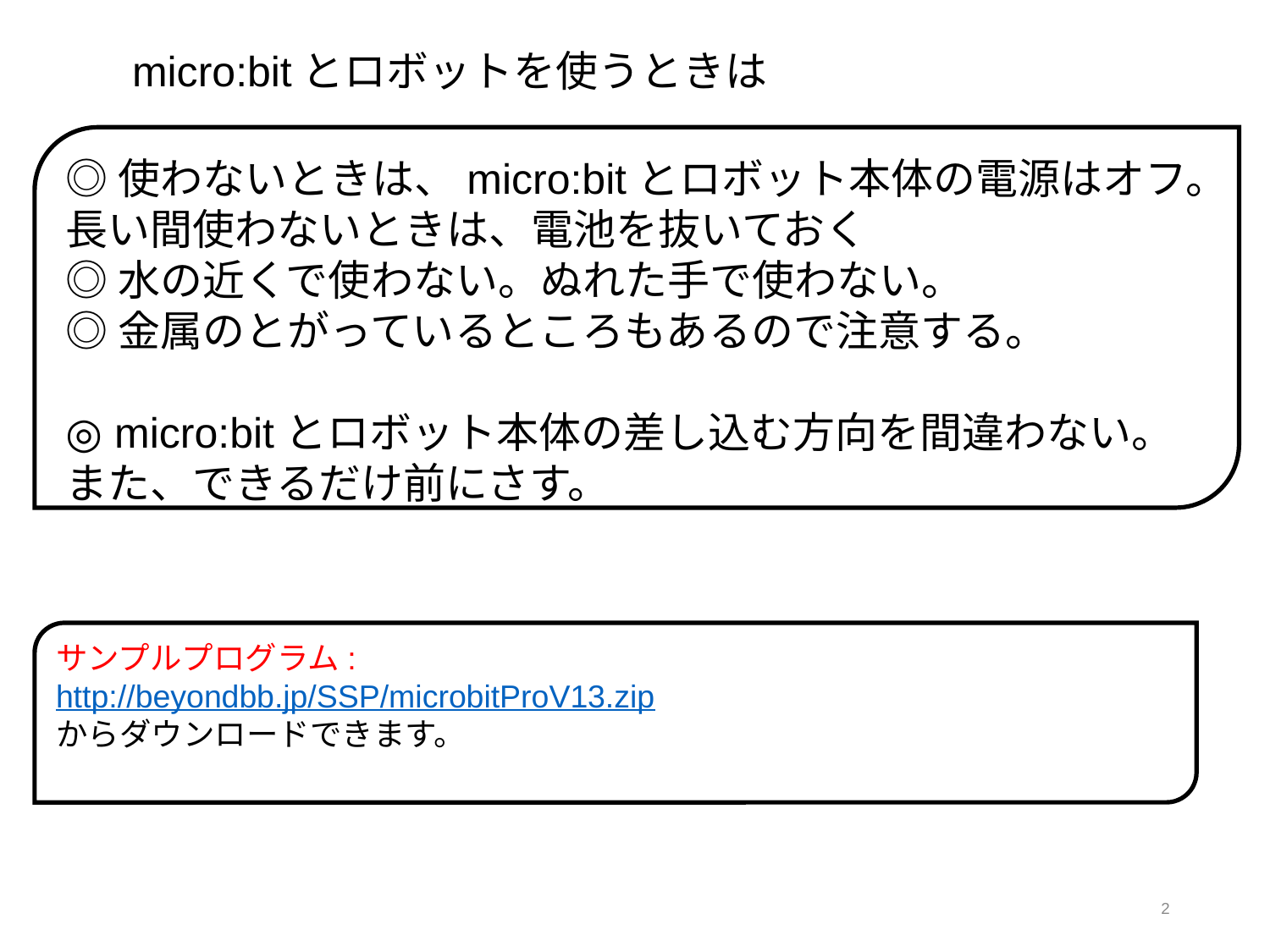

micro:bitとロボットを使うときは
◎使わないときは、micro:bitとロボット本体の電源はオフ。
長い間使わないときは、電池を抜いておく
◎水の近くで使わない。ぬれた手で使わない。
◎金属のとがっているところもあるので注意する。

◎ micro:bitとロボット本体の差し込む方向を間違わない。
また、できるだけ前にさす。

サンプルプログラム:
http://beyondbb.jp/SSP/microbitProV13.zip
からダウンロードできます。

2